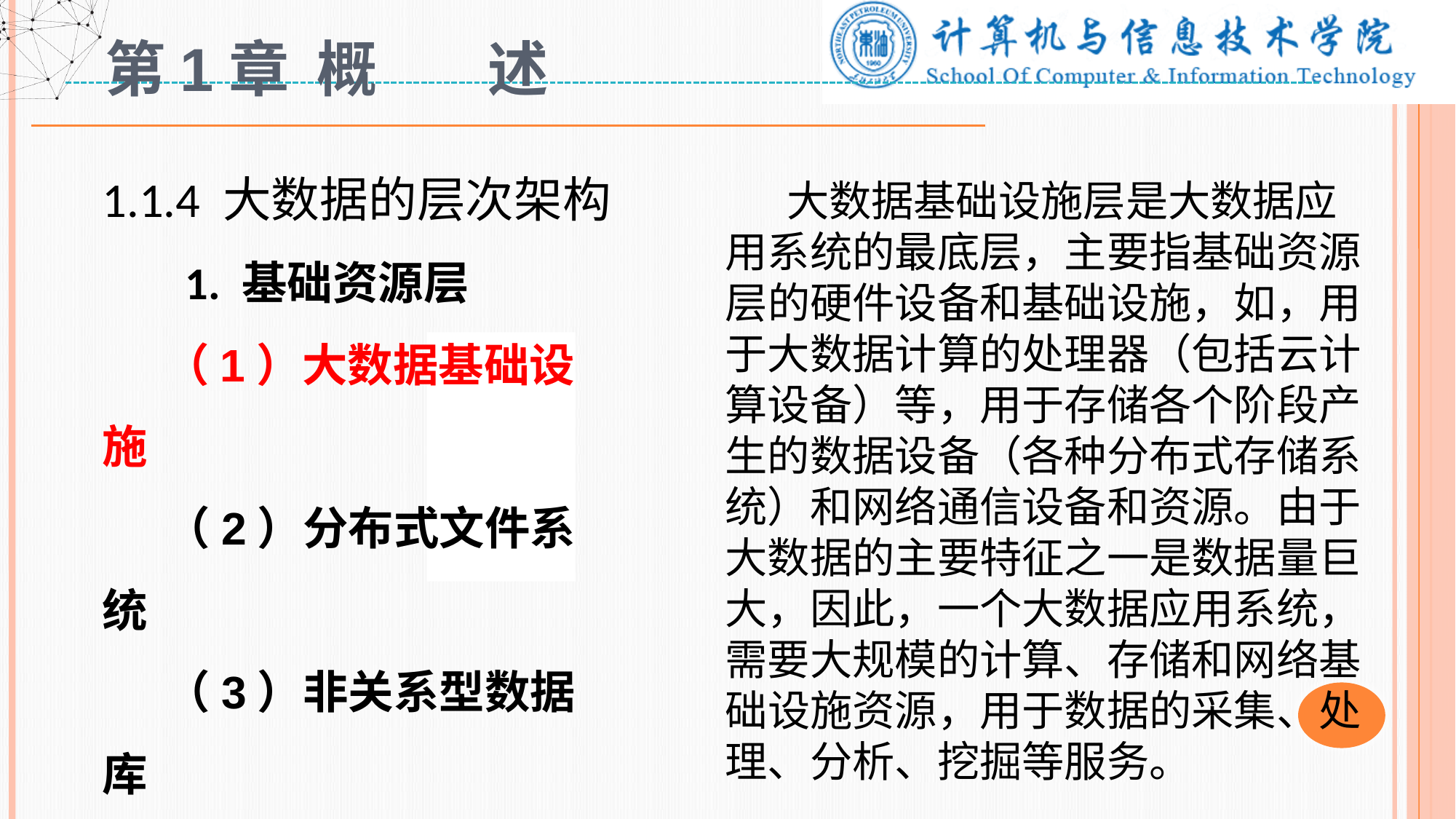

# 第1章  概        述
1.1.4 大数据的层次架构
        1. 基础资源层
     （1）大数据基础设施
     （2）分布式文件系统
     （3）非关系型数据库
     （4）数据资源管理

        大数据基础设施层是大数据应用系统的最底层，主要指基础资源层的硬件设备和基础设施，如，用于大数据计算的处理器（包括云计算设备）等，用于存储各个阶段产生的数据设备（各种分布式存储系统）和网络通信设备和资源。由于大数据的主要特征之一是数据量巨大，因此，一个大数据应用系统，需要大规模的计算、存储和网络基础设施资源，用于数据的采集、处理、分析、挖掘等服务。